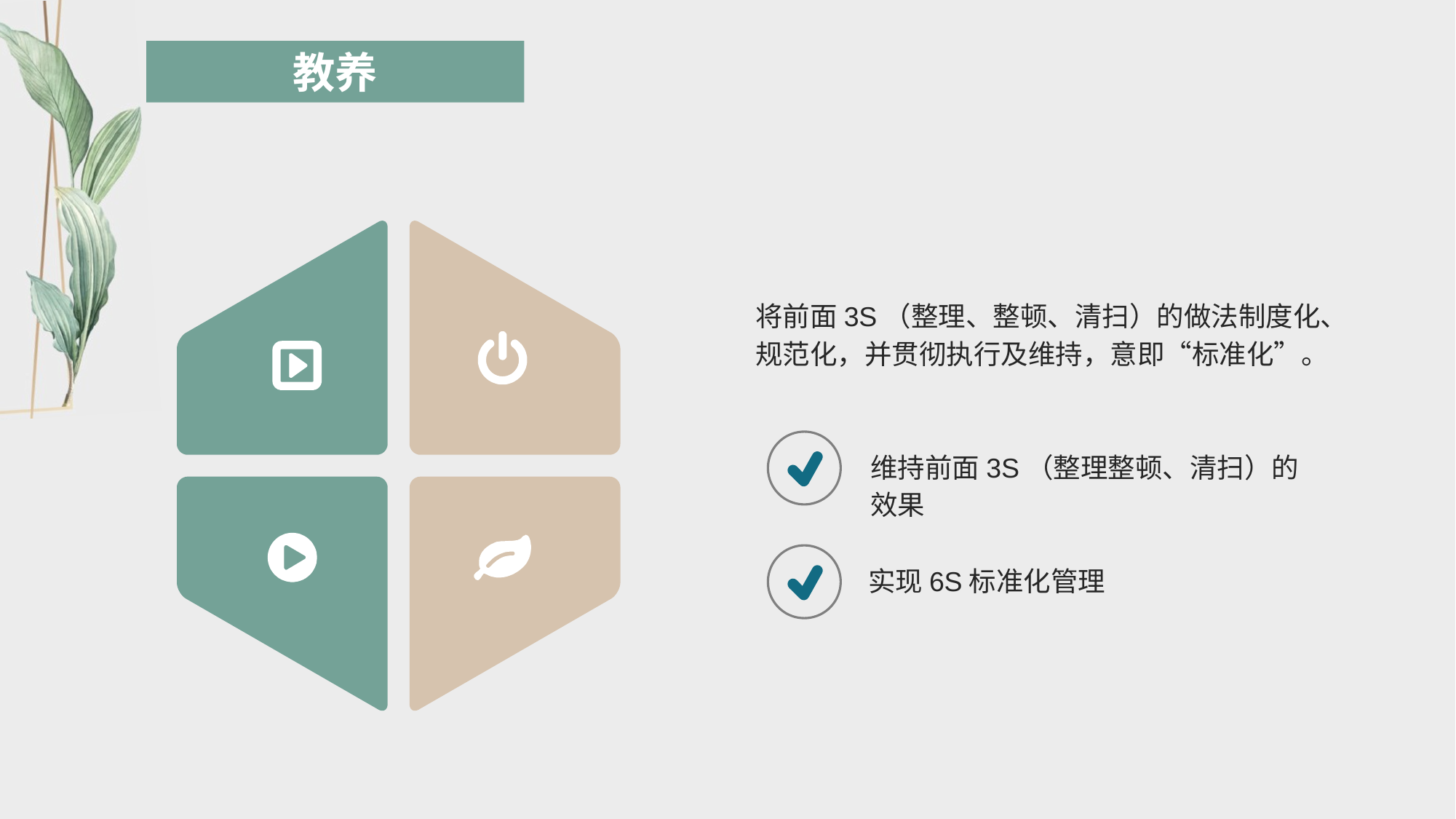

将前面3S（整理、整顿、清扫）的做法制度化、规范化，并贯彻执行及维持，意即“标准化”。

维持前面3S（整理整顿、清扫）的效果

实现6S标准化管理